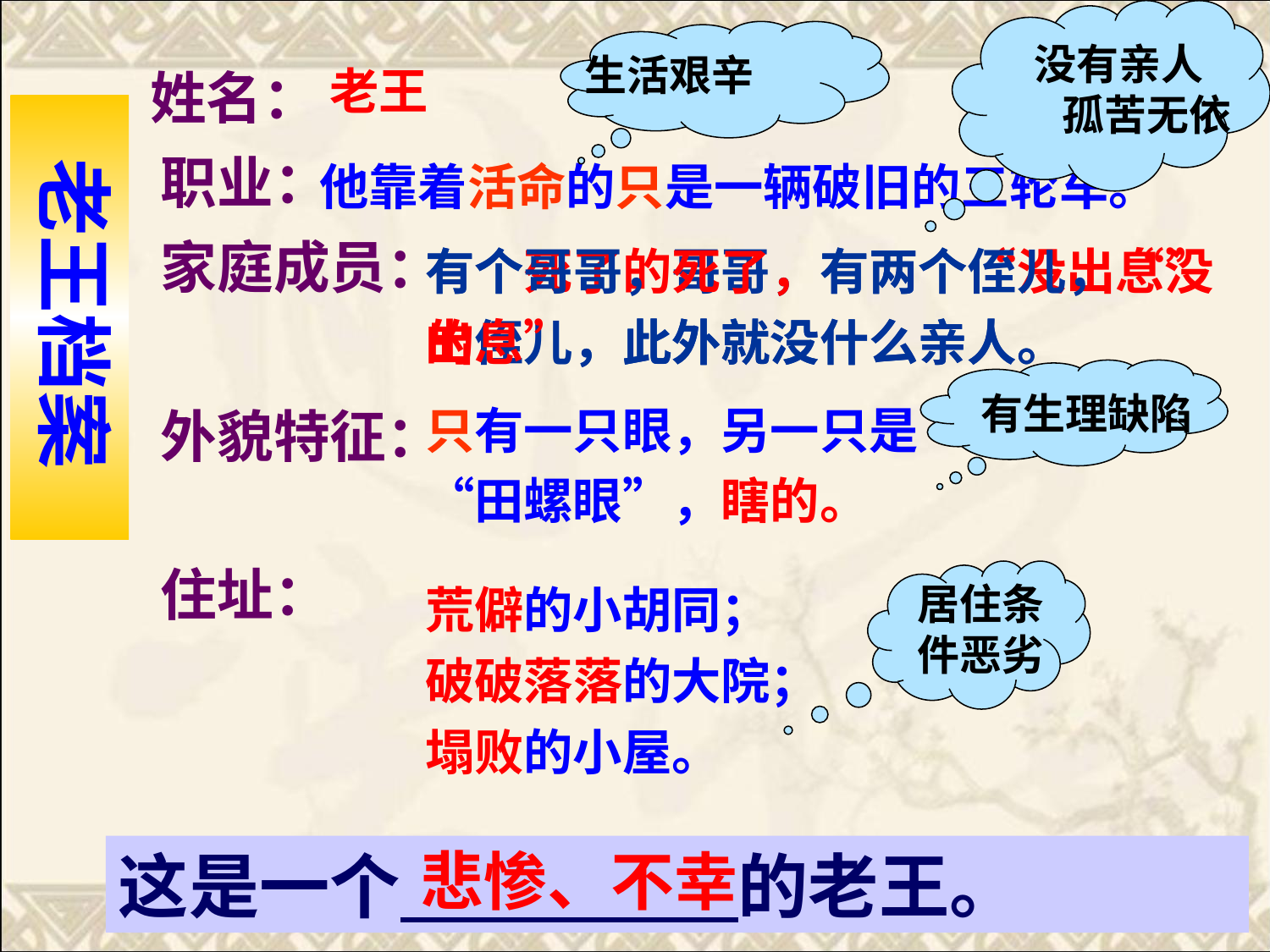

没有亲人            孤苦无依

生活艰辛
姓名：
职业：
家庭成员：
外貌特征：
住址：
老王
      老王档案
他靠着活命的只是一辆破旧的三轮车。
有个哥哥，死了，有两个侄儿，“没出息”，此外就没什么亲人。
有个死了的哥哥，有两个“没出息”的侄儿，此外就没什么亲人。

有生理缺陷
只有一只眼，另一只是“田螺眼”，瞎的。
荒僻的小胡同；
破破落落的大院；
塌败的小屋。

居住条件恶劣
这是一个                     的老王。
   悲惨、不幸